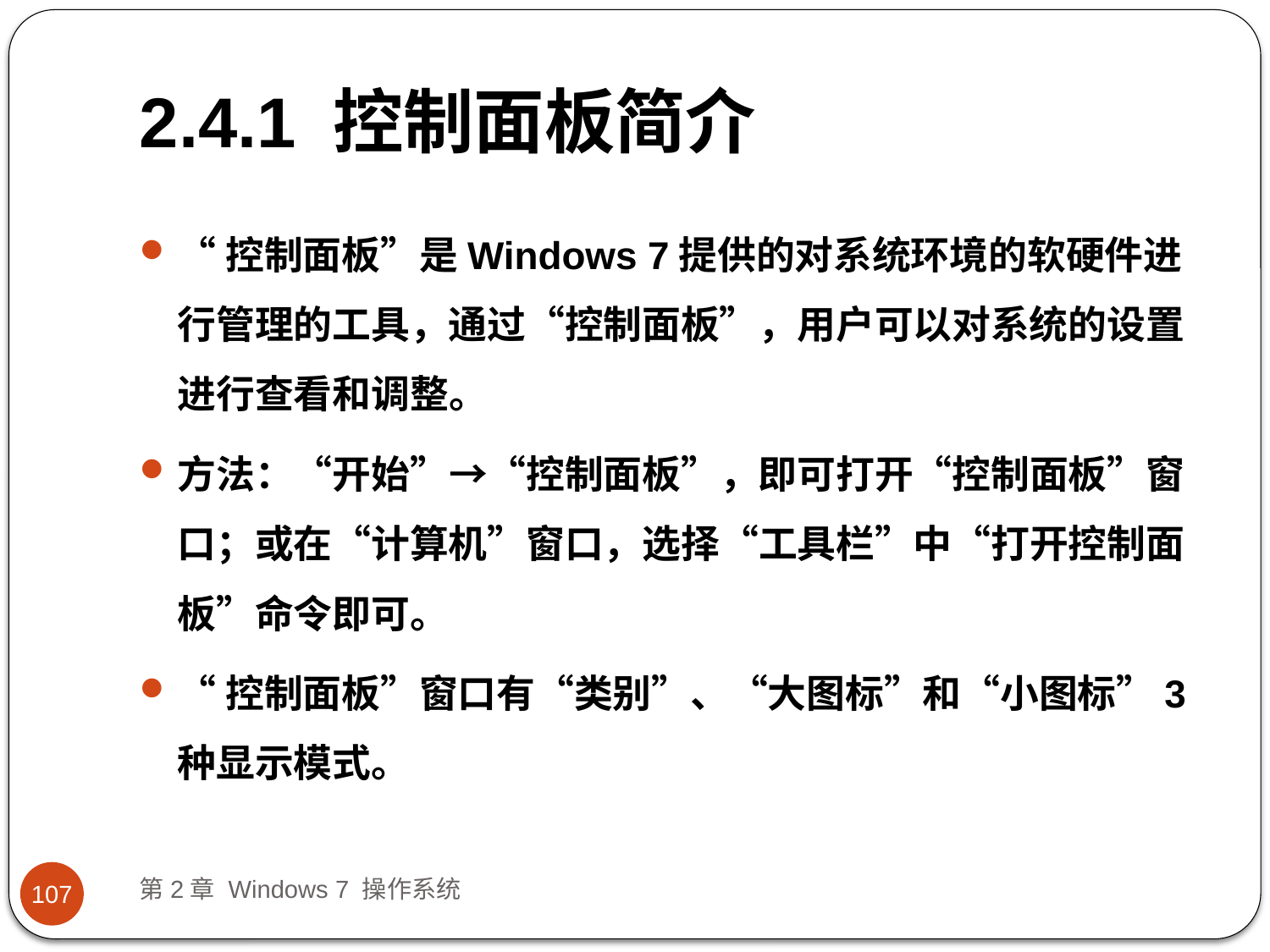

# 2.4.1 控制面板简介
“控制面板”是Windows 7提供的对系统环境的软硬件进行管理的工具，通过“控制面板”，用户可以对系统的设置进行查看和调整。
方法：“开始”→“控制面板”，即可打开“控制面板”窗口；或在“计算机”窗口，选择“工具栏”中“打开控制面板”命令即可。
“控制面板”窗口有“类别”、“大图标”和“小图标”3种显示模式。
第2章 Windows 7 操作系统
107